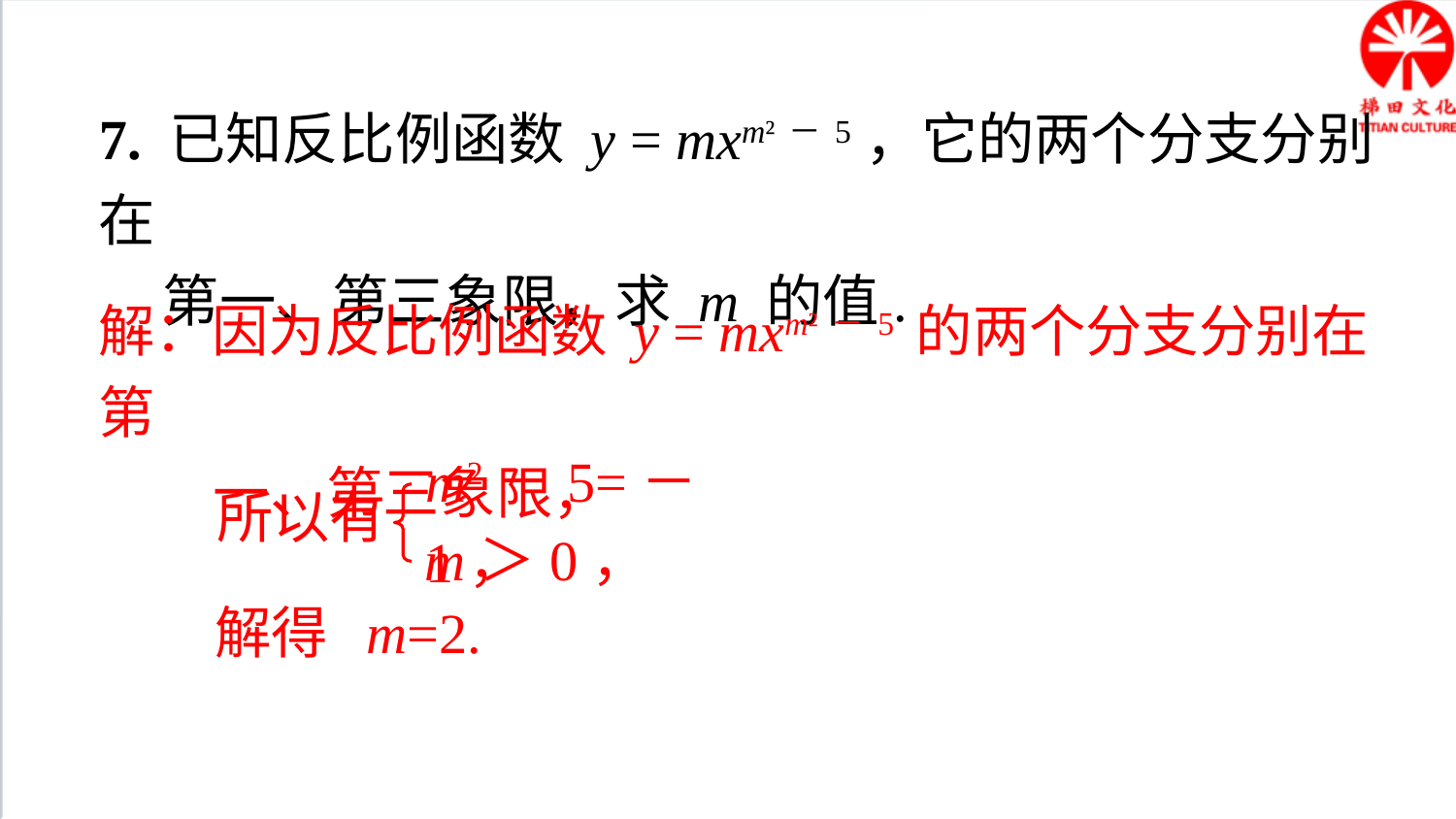

7. 已知反比例函数 y = mxm²－5，它的两个分支分别在
    第一、第三象限，求 m 的值.
解：因为反比例函数 y = mxm²－5 的两个分支分别在第
        一、第三象限，
m2－5=－1，

m＞0，
所以有
解得  m=2.